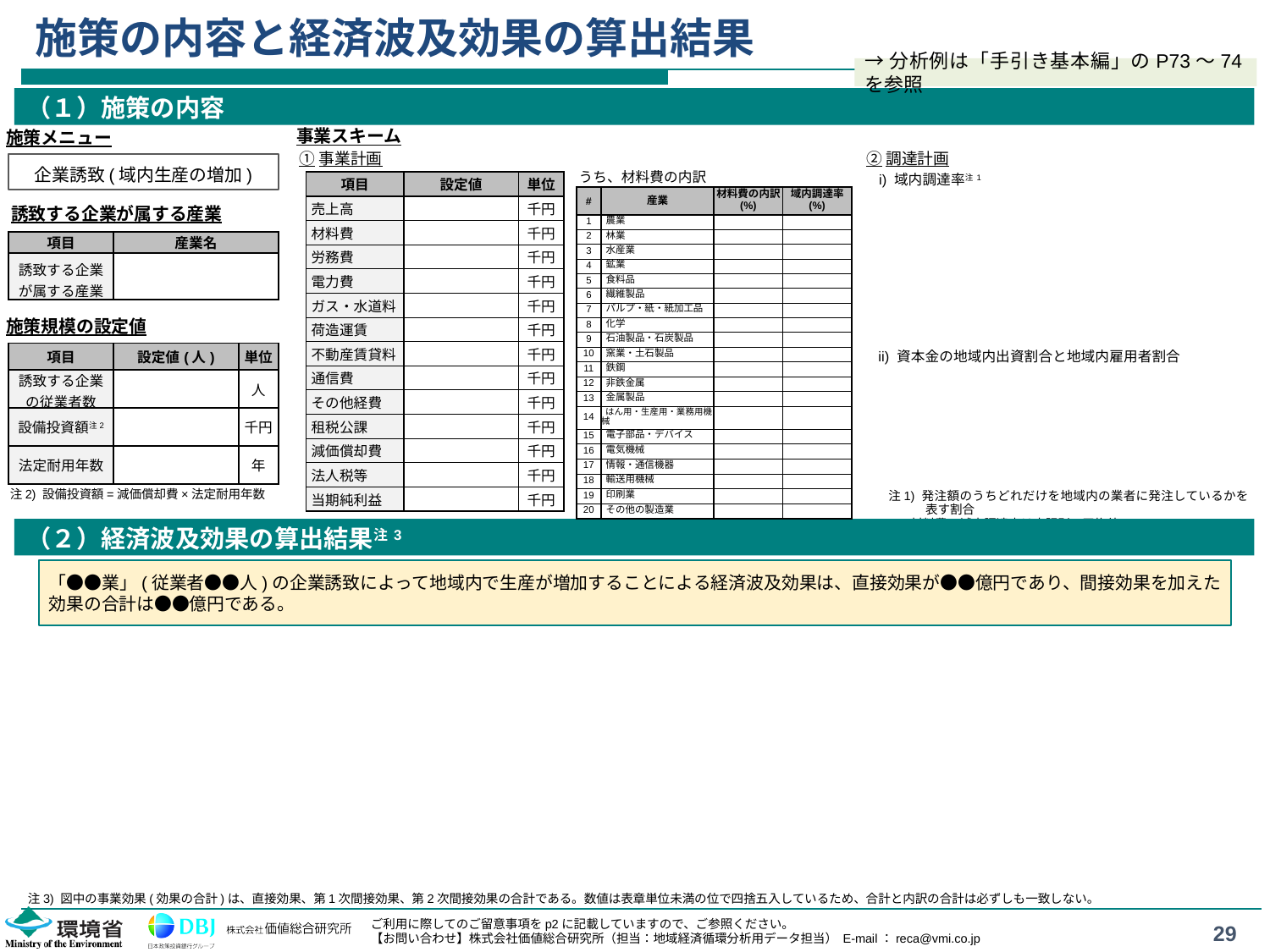

# 施策の内容と経済波及効果の算出結果
→分析例は「手引き基本編」のP73～74を参照
（１）施策の内容
事業スキーム
施策メニュー
①事業計画
②調達計画
企業誘致(域内生産の増加)
うち、材料費の内訳
i) 域内調達率注1
| 項目 | 設定値 | 単位 |
| --- | --- | --- |
| 売上高 |  | 千円 |
| 材料費 |  | 千円 |
| 労務費 |  | 千円 |
| 電力費 |  | 千円 |
| ガス・水道料 |  | 千円 |
| 荷造運賃 |  | 千円 |
| 不動産賃貸料 |  | 千円 |
| 通信費 |  | 千円 |
| その他経費 |  | 千円 |
| 租税公課 |  | 千円 |
| 減価償却費 |  | 千円 |
| 法人税等 |  | 千円 |
| 当期純利益 |  | 千円 |
| # | 産業 | 材料費の内訳 (%) | 域内調達率 (%) |
| --- | --- | --- | --- |
| 1 | 農業 |  |  |
| 2 | 林業 |  |  |
| 3 | 水産業 |  |  |
| 4 | 鉱業 |  |  |
| 5 | 食料品 |  |  |
| 6 | 繊維製品 |  |  |
| 7 | パルプ・紙・紙加工品 |  |  |
| 8 | 化学 |  |  |
| 9 | 石油製品・石炭製品 |  |  |
| 10 | 窯業・土石製品 |  |  |
| 11 | 鉄鋼 |  |  |
| 12 | 非鉄金属 |  |  |
| 13 | 金属製品 |  |  |
| 14 | はん用・生産用・業務用機械 |  |  |
| 15 | 電子部品・デバイス |  |  |
| 16 | 電気機械 |  |  |
| 17 | 情報・通信機器 |  |  |
| 18 | 輸送用機械 |  |  |
| 19 | 印刷業 |  |  |
| 20 | その他の製造業 |  |  |
誘致する企業が属する産業
| 項目 | 産業名 |
| --- | --- |
| 誘致する企業 が属する産業 |  |
施策規模の設定値
| 項目 | 設定値(人) | 単位 |
| --- | --- | --- |
| 誘致する企業 の従業者数 |  | 人 |
| 設備投資額注2 |  | 千円 |
| 法定耐用年数 |  | 年 |
ii) 資本金の地域内出資割合と地域内雇用者割合
注2) 設備投資額=減価償却費×法定耐用年数
注1) 発注額のうちどれだけを地域内の業者に発注しているかを表す割合
       材料費の域内調達率は内訳別の平均値
（２）経済波及効果の算出結果注3
「●●業」(従業者●●人)の企業誘致によって地域内で生産が増加することによる経済波及効果は、直接効果が●●億円であり、間接効果を加えた効果の合計は●●億円である。
注3) 図中の事業効果(効果の合計)は、直接効果、第1次間接効果、第2次間接効果の合計である。数値は表章単位未満の位で四捨五入しているため、合計と内訳の合計は必ずしも一致しない。
29